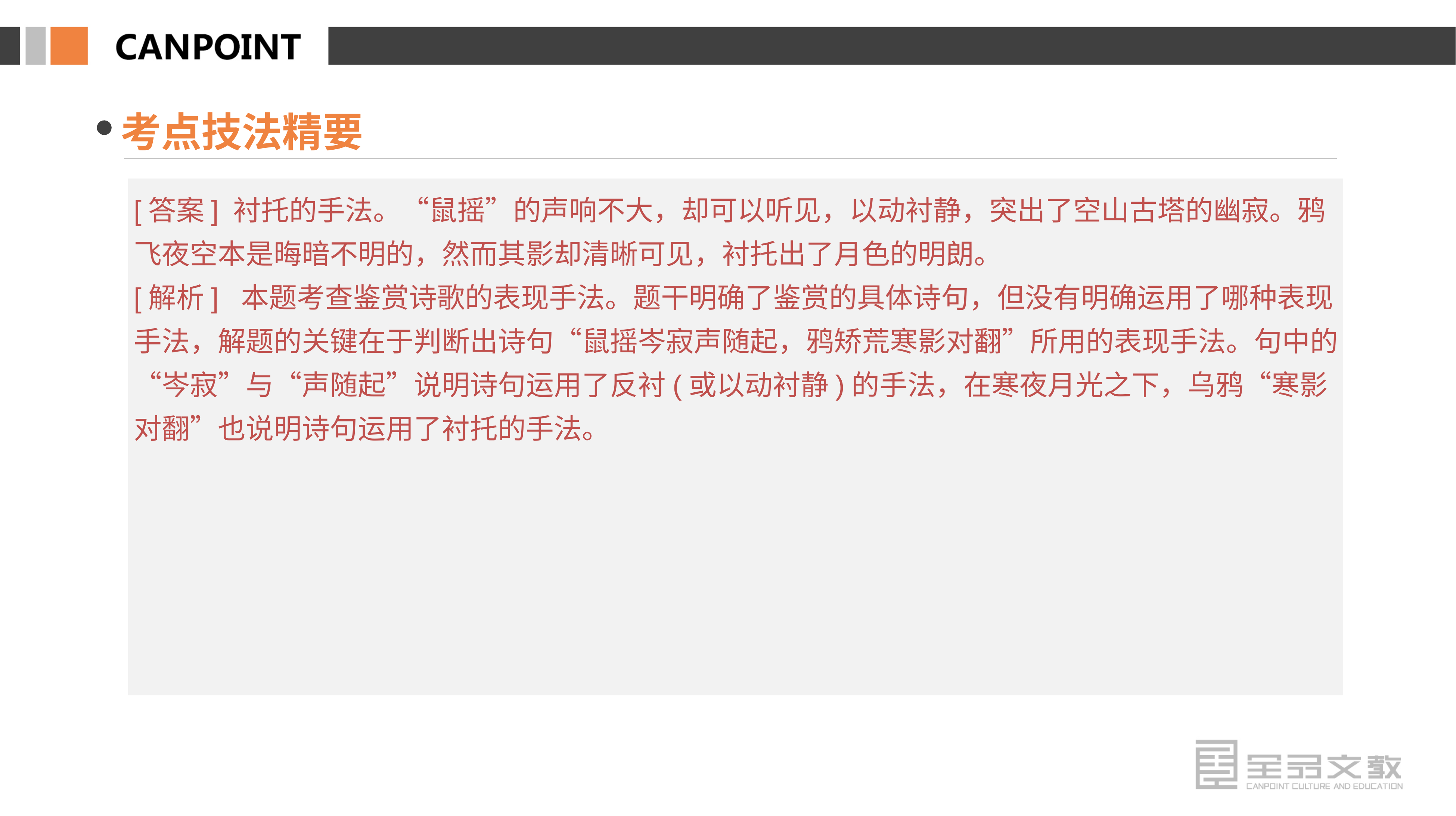

考点技法精要

[答案] 衬托的手法。“鼠摇”的声响不大，却可以听见，以动衬静，突出了空山古塔的幽寂。鸦飞夜空本是晦暗不明的，然而其影却清晰可见，衬托出了月色的明朗。
[解析]  本题考查鉴赏诗歌的表现手法。题干明确了鉴赏的具体诗句，但没有明确运用了哪种表现手法，解题的关键在于判断出诗句“鼠摇岑寂声随起，鸦矫荒寒影对翻”所用的表现手法。句中的“岑寂”与“声随起”说明诗句运用了反衬(或以动衬静)的手法，在寒夜月光之下，乌鸦“寒影对翻”也说明诗句运用了衬托的手法。